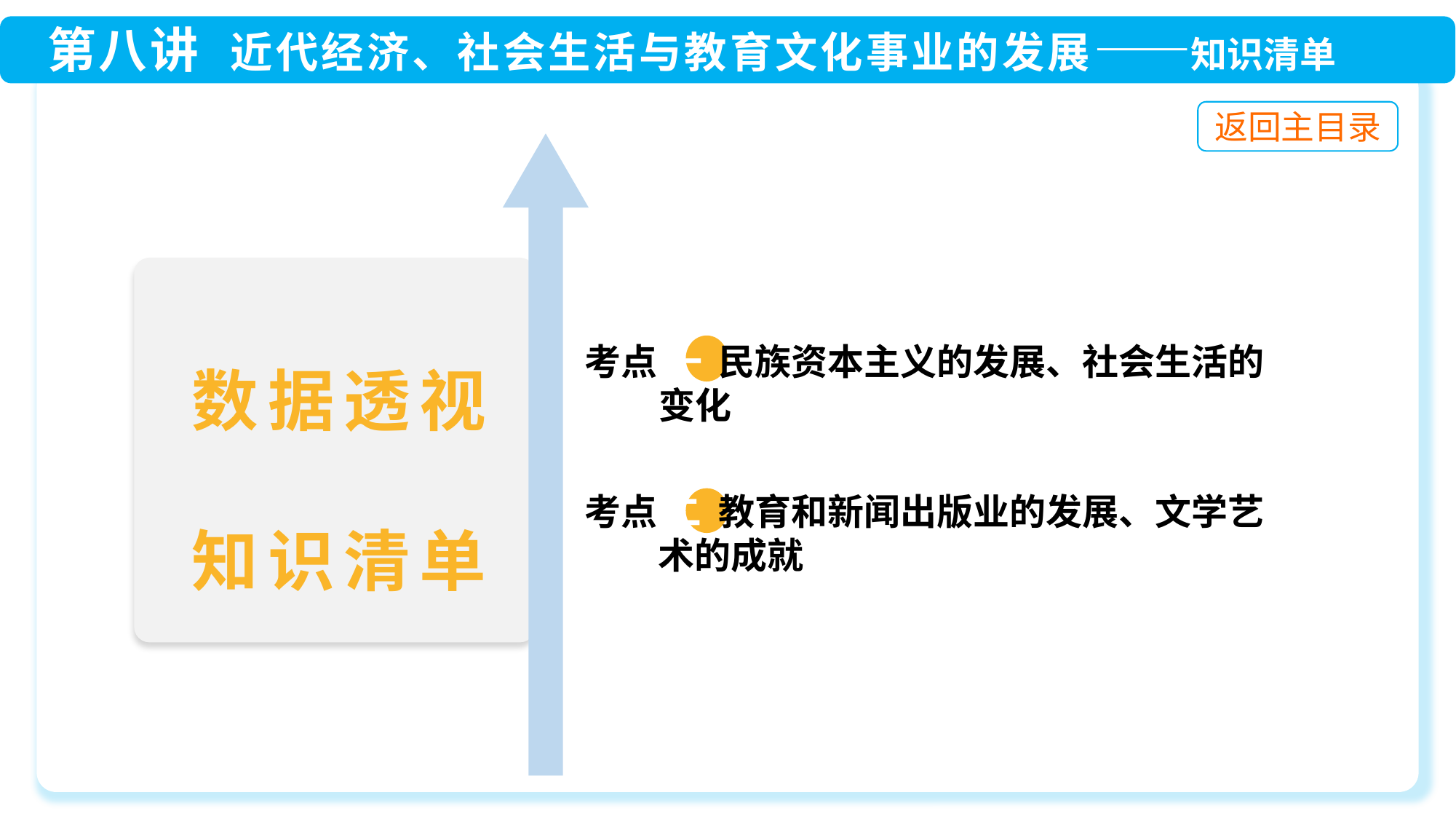

考点 一  民族资本主义的发展、社会生活的
           变化
  考点 二  教育和新闻出版业的发展、文学艺
           术的成就

数据透视
知识清单